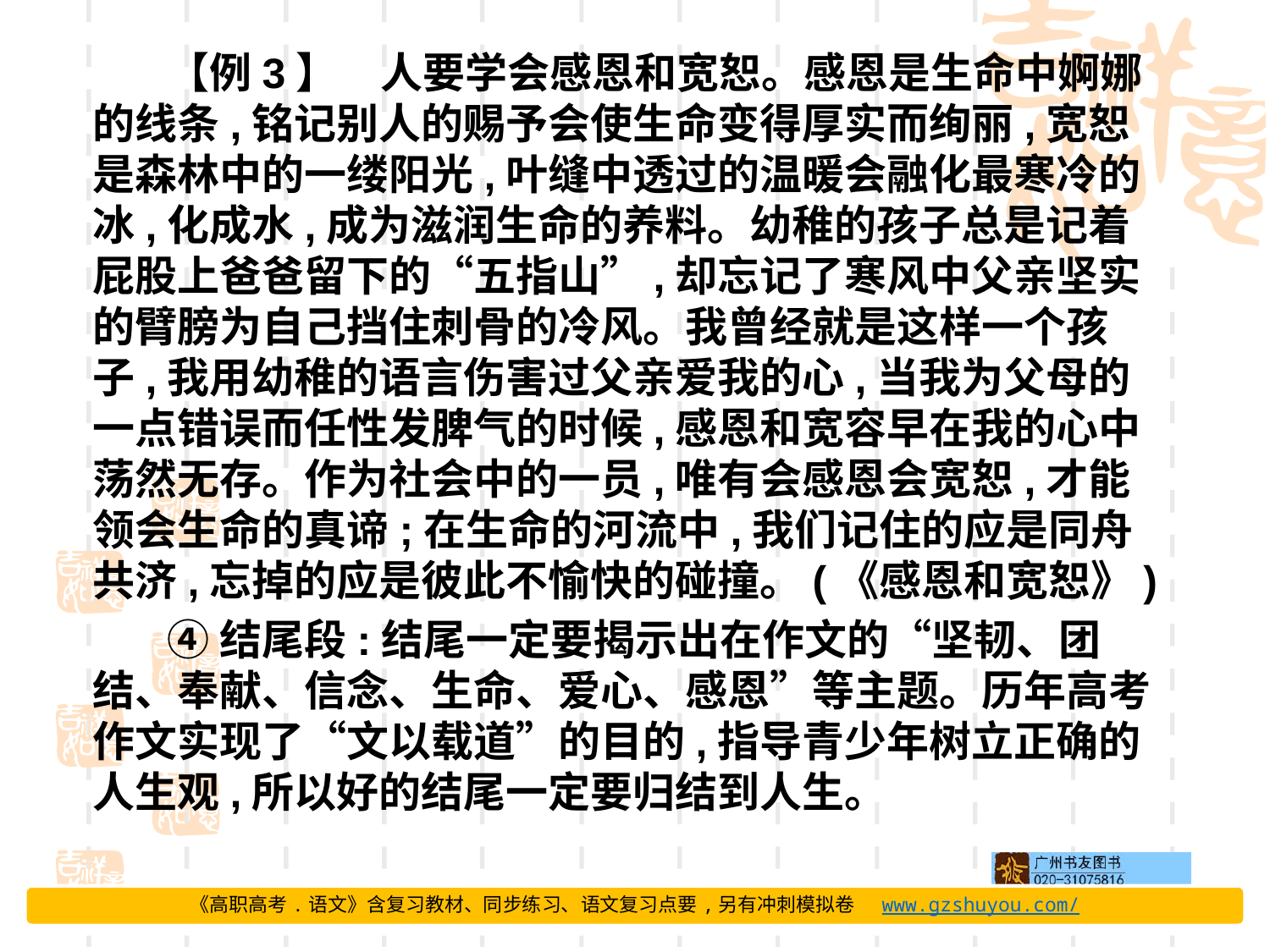

【例3】　人要学会感恩和宽恕。感恩是生命中婀娜的线条,铭记别人的赐予会使生命变得厚实而绚丽,宽恕是森林中的一缕阳光,叶缝中透过的温暖会融化最寒冷的冰,化成水,成为滋润生命的养料。幼稚的孩子总是记着屁股上爸爸留下的“五指山”,却忘记了寒风中父亲坚实的臂膀为自己挡住刺骨的冷风。我曾经就是这样一个孩子,我用幼稚的语言伤害过父亲爱我的心,当我为父母的一点错误而任性发脾气的时候,感恩和宽容早在我的心中荡然无存。作为社会中的一员,唯有会感恩会宽恕,才能领会生命的真谛;在生命的河流中,我们记住的应是同舟共济,忘掉的应是彼此不愉快的碰撞。(《感恩和宽恕》)
④结尾段:结尾一定要揭示出在作文的“坚韧、团结、奉献、信念、生命、爱心、感恩”等主题。历年高考作文实现了“文以载道”的目的,指导青少年树立正确的人生观,所以好的结尾一定要归结到人生。